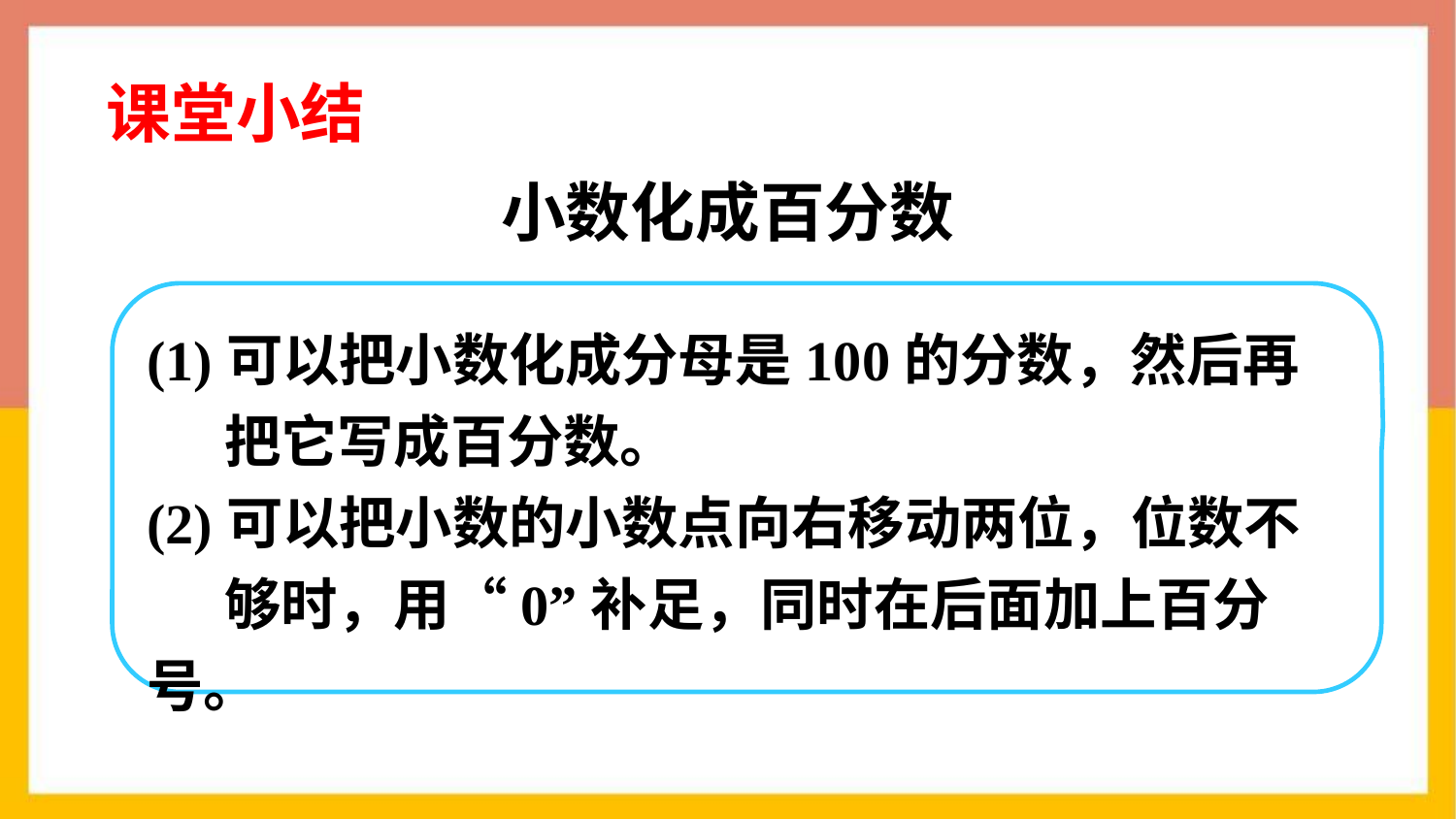

课堂小结
小数化成百分数
(1)可以把小数化成分母是100的分数，然后再
     把它写成百分数。
(2)可以把小数的小数点向右移动两位，位数不
     够时，用“0”补足，同时在后面加上百分号。